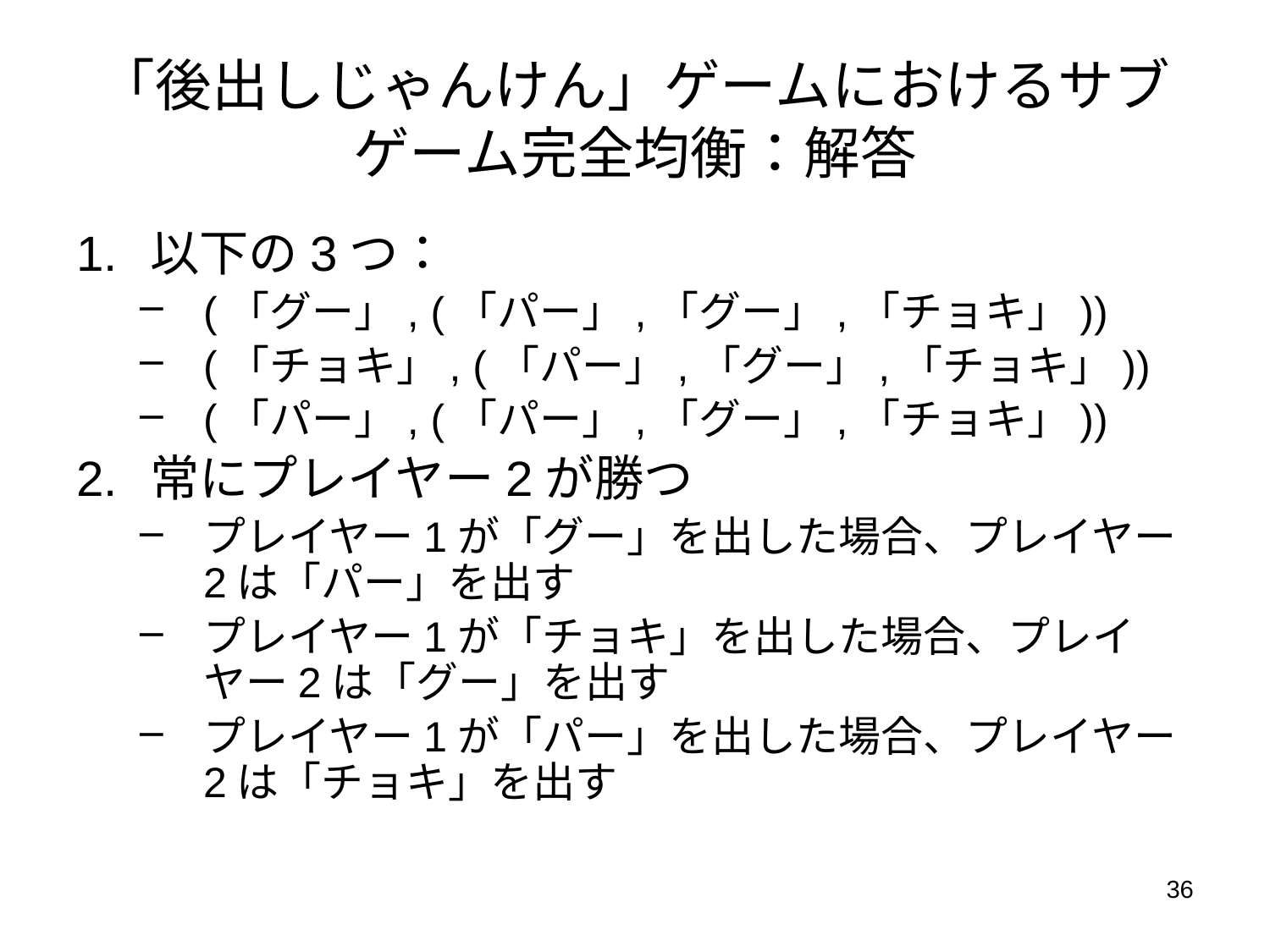

# 「後出しじゃんけん」ゲームにおけるサブゲーム完全均衡：解答
以下の3つ：
(「グー」, (「パー」,「グー」,「チョキ」))
(「チョキ」, (「パー」,「グー」,「チョキ」))
(「パー」, (「パー」,「グー」,「チョキ」))
常にプレイヤー2が勝つ
プレイヤー1が「グー」を出した場合、プレイヤー2は「パー」を出す
プレイヤー1が「チョキ」を出した場合、プレイヤー2は「グー」を出す
プレイヤー1が「パー」を出した場合、プレイヤー2は「チョキ」を出す
36